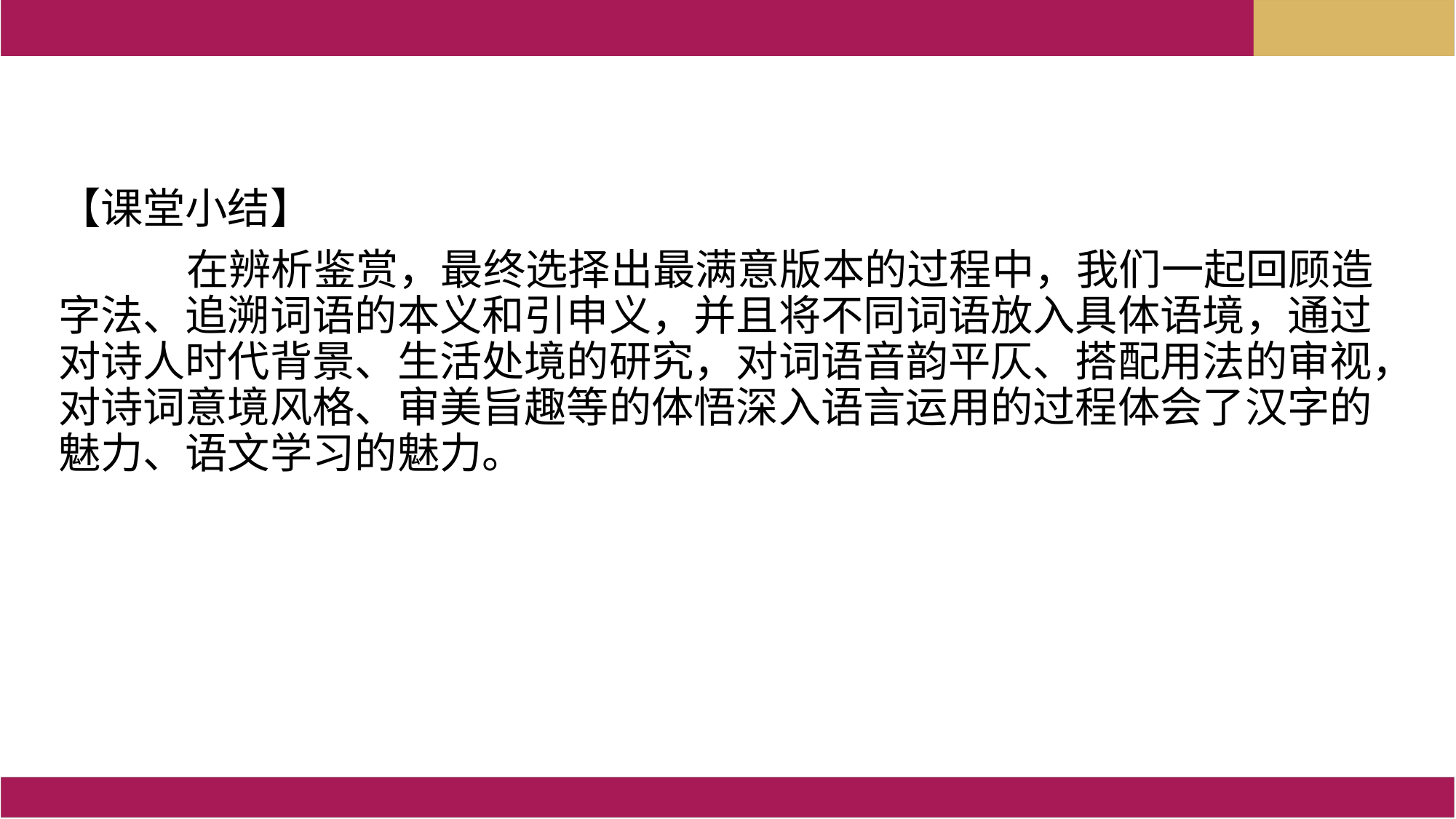

【课堂小结】
          在辨析鉴赏，最终选择出最满意版本的过程中，我们一起回顾造字法、追溯词语的本义和引申义，并且将不同词语放入具体语境，通过对诗人时代背景、生活处境的研究，对词语音韵平仄、搭配用法的审视，对诗词意境风格、审美旨趣等的体悟深入语言运用的过程体会了汉字的魅力、语文学习的魅力。